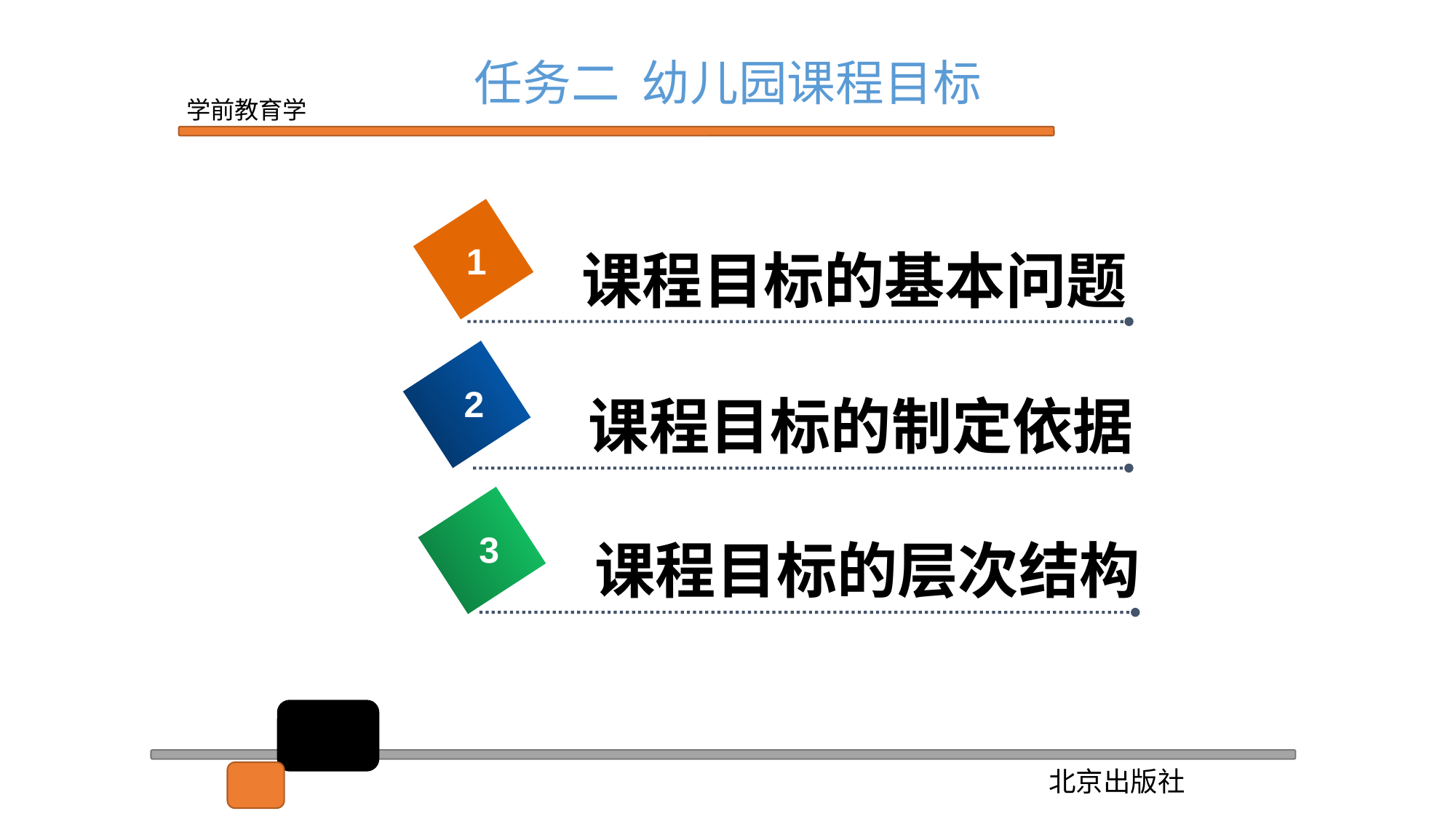

任务二  幼儿园课程目标

1
课程目标的基本问题

2
课程目标的制定依据
2

3
课程目标的层次结构
2